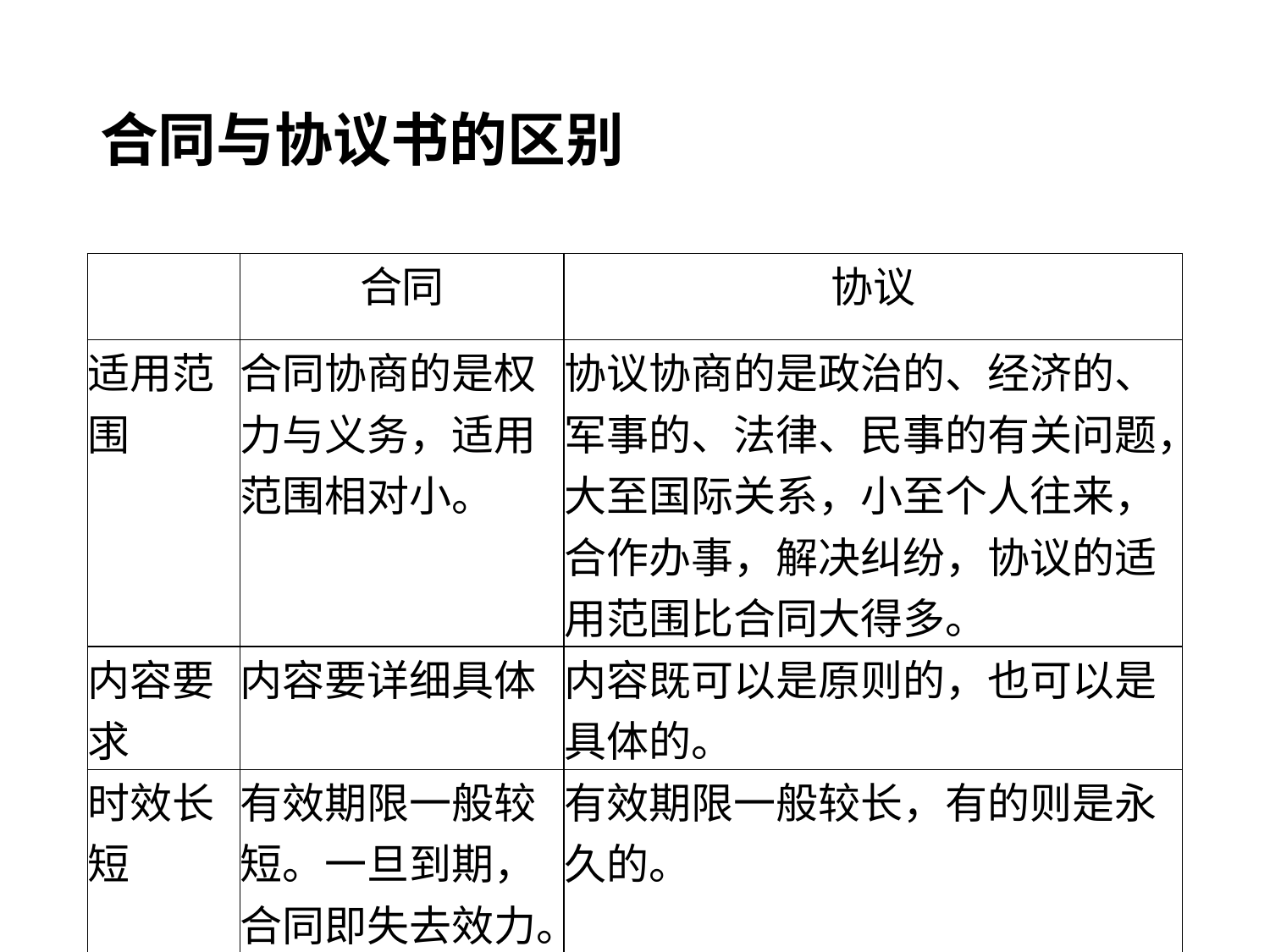

# 合同与协议书的区别

|  | 合同 | 协议 |
| --- | --- | --- |
| 适用范围 | 合同协商的是权力与义务，适用范围相对小。 | 协议协商的是政治的、经济的、军事的、法律、民事的有关问题，大至国际关系，小至个人往来，合作办事，解决纠纷，协议的适用范围比合同大得多。 |
| 内容要求 | 内容要详细具体 | 内容既可以是原则的，也可以是具体的。 |
| 时效长短 | 有效期限一般较短。一旦到期，合同即失去效力。 | 有效期限一般较长，有的则是永久的。 |